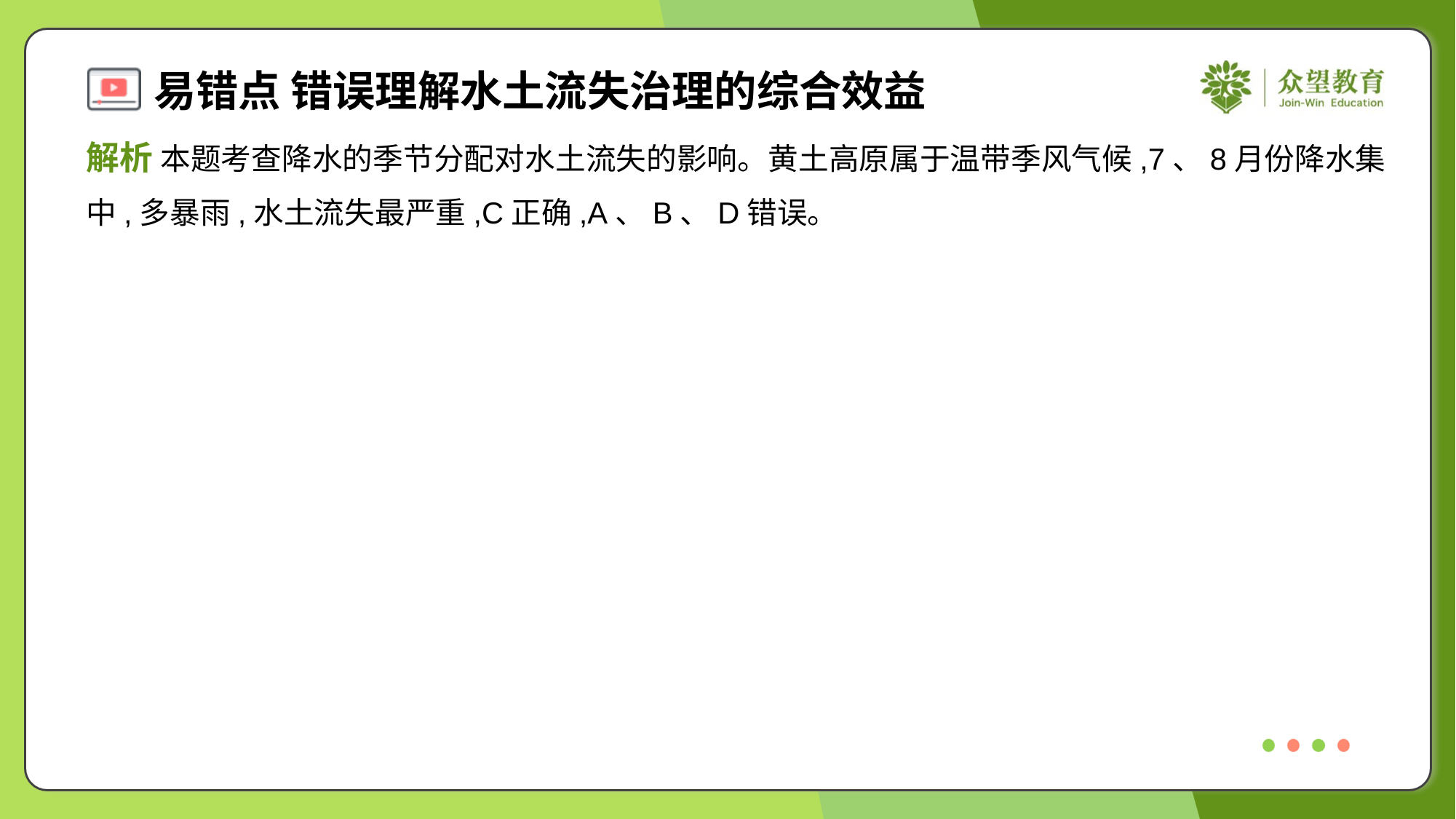

解析 本题考查降水的季节分配对水土流失的影响。黄土高原属于温带季风气候,7、8月份降水集
中,多暴雨,水土流失最严重,C正确,A、B、D错误。